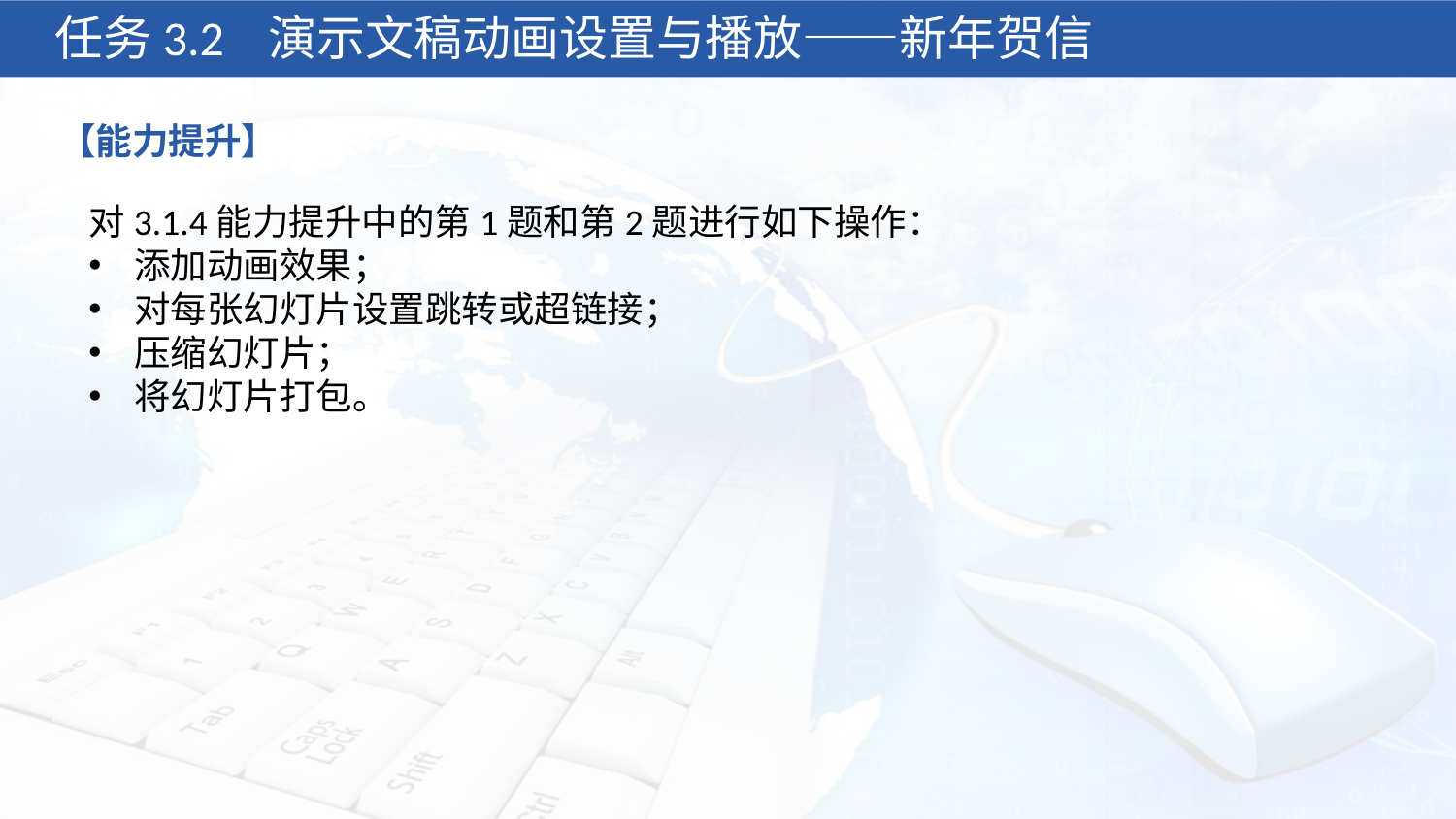

任务3.2   演示文稿动画设置与播放——新年贺信
【能力提升】
对3.1.4能力提升中的第1题和第2题进行如下操作：
添加动画效果；
对每张幻灯片设置跳转或超链接；
压缩幻灯片；
将幻灯片打包。